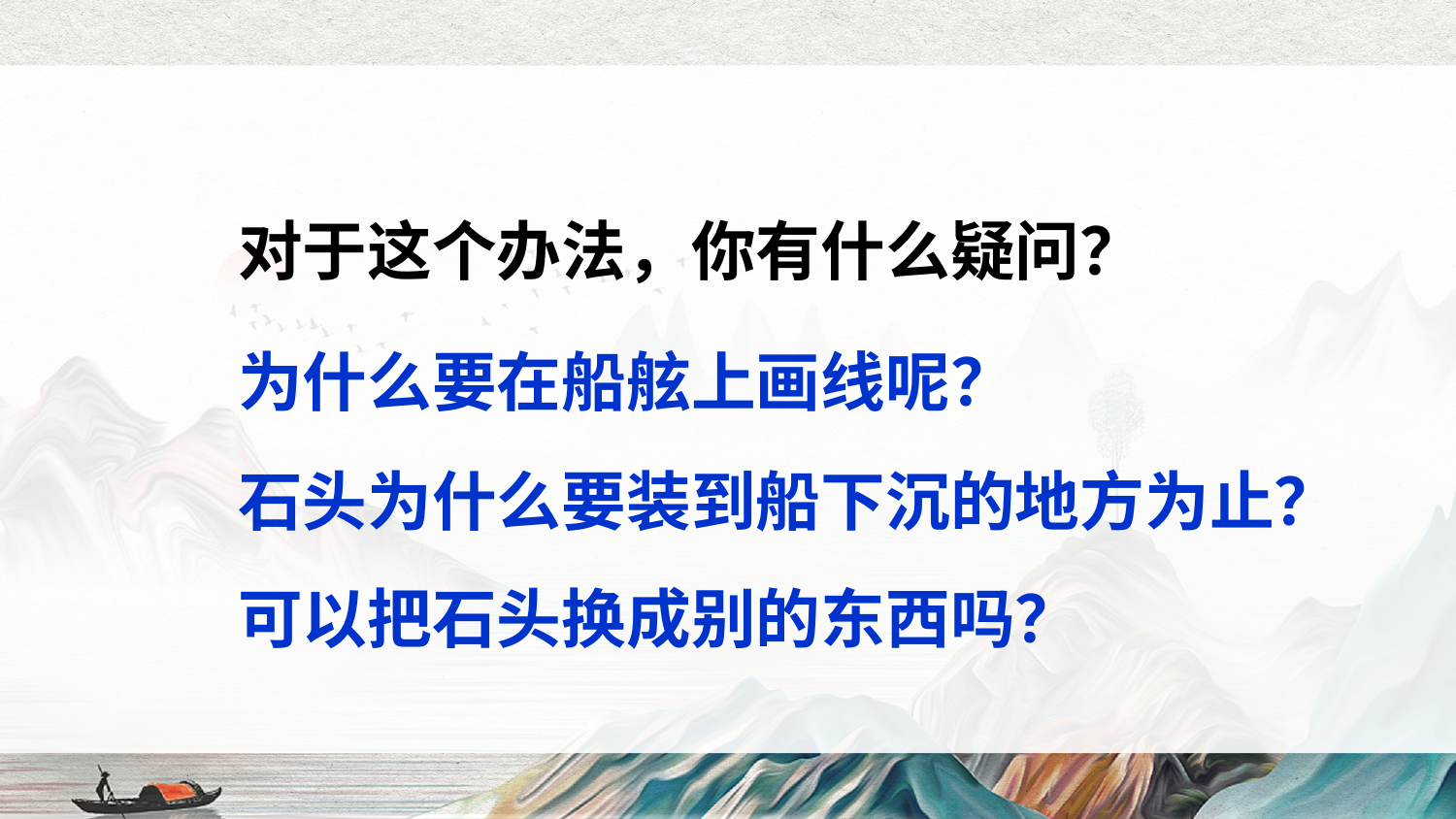

对于这个办法，你有什么疑问？
为什么要在船舷上画线呢？
石头为什么要装到船下沉的地方为止？
可以把石头换成别的东西吗？